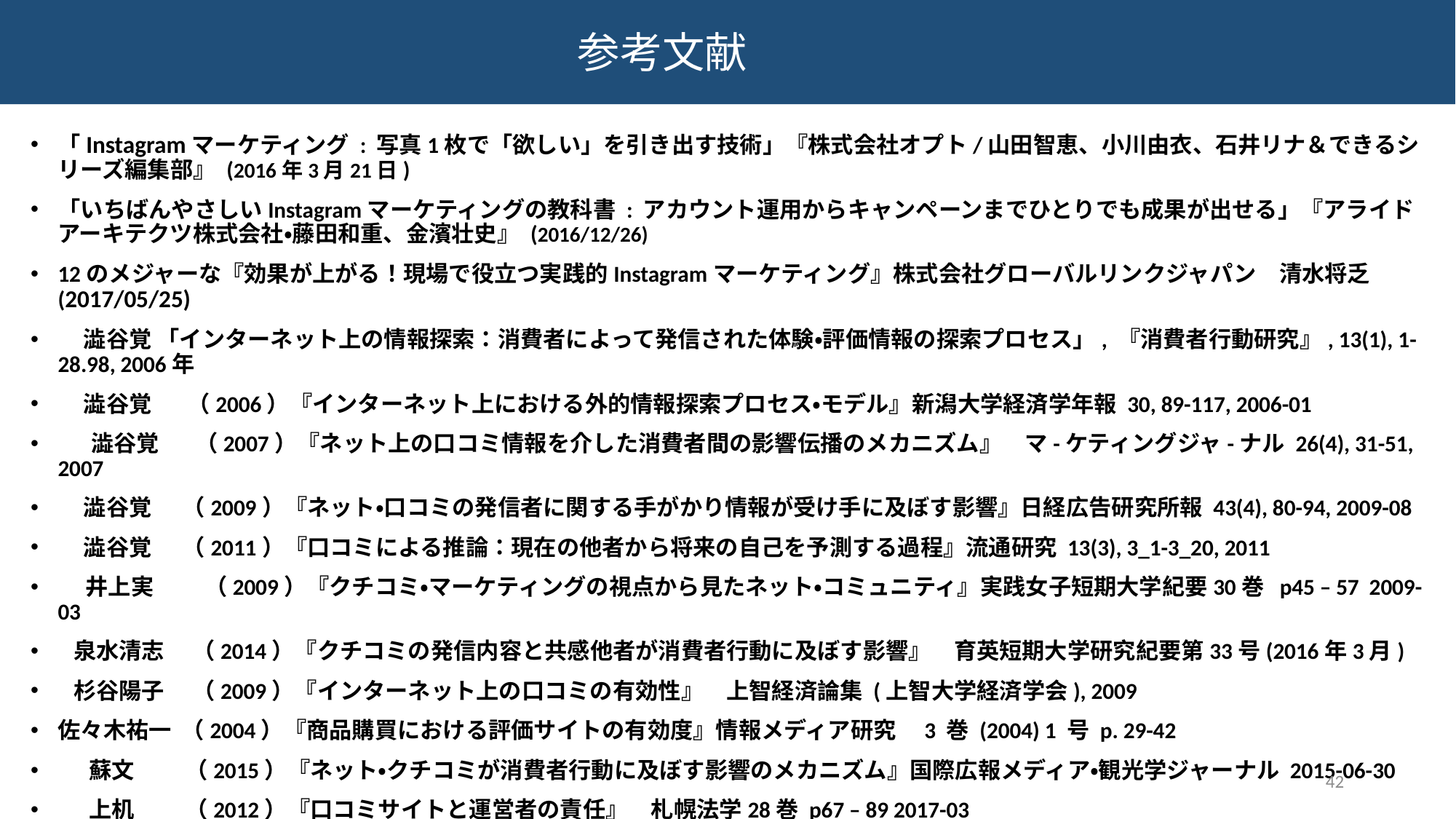

# 参考文献
「Instagramマーケティング : 写真1枚で「欲しい」を引き出す技術」『株式会社オプト/山田智恵、小川由衣、石井リナ＆できるシリーズ編集部』 (2016年3月21日)
「いちばんやさしいInstagramマーケティングの教科書 : アカウント運用からキャンペーンまでひとりでも成果が出せる」『アライドアーキテクツ株式会社・藤田和重、金濱壮史』 (2016/12/26)
12のメジャーな『効果が上がる！現場で役立つ実践的Instagramマーケティング』株式会社グローバルリンクジャパン　清水将乏 (2017/05/25)
    澁谷覚 「インターネット上の情報探索：消費者によって発信された体験・評価情報の探索プロセス」, 『消費者行動研究』, 13(1), 1-28.98, 2006年
    澁谷覚       （2006）『インターネット上における外的情報探索プロセス・モデル』新潟大学経済学年報 30, 89-117, 2006-01
 　澁谷覚       （2007）『ネット上の口コミ情報を介した消費者間の影響伝播のメカニズム』　マ-ケティングジャ-ナル 26(4), 31-51, 2007
    澁谷覚      （2009）『ネット・口コミの発信者に関する手がかり情報が受け手に及ぼす影響』日経広告研究所報 43(4), 80-94, 2009-08
    澁谷覚      （2011）『口コミによる推論：現在の他者から将来の自己を予測する過程』流通研究 13(3), 3_1-3_20, 2011
　 井上実　　 （2009）『クチコミ・マーケティングの視点から見たネット・コミュニティ』実践女子短期大学紀要30巻  p45 – 57  2009-03
  泉水清志　 （2014）『クチコミの発信内容と共感他者が消費者行動に及ぼす影響』　育英短期大学研究紀要第33号(2016年3月)
  杉谷陽子　 （2009）『インターネット上の口コミの有効性』　上智経済論集 (上智大学経済学会), 2009
佐々木祐一  （2004）『商品購買における評価サイトの有効度』情報メディア研究　3 巻 (2004) 1 号 p. 29-42
     蘇文          （2015）『ネット・クチコミが消費者行動に及ぼす影響のメカニズム』国際広報メディア・観光学ジャーナル 2015-06-30
     上机          （2012）『口コミサイトと運営者の責任』　札幌法学28巻 p67 – 89 2017-03
     白田          （2012）『インターネット上の口コミサイトにおける化粧品の評判分析』　学習院大学計算機センター年報33, p2-7, 2013-07

42